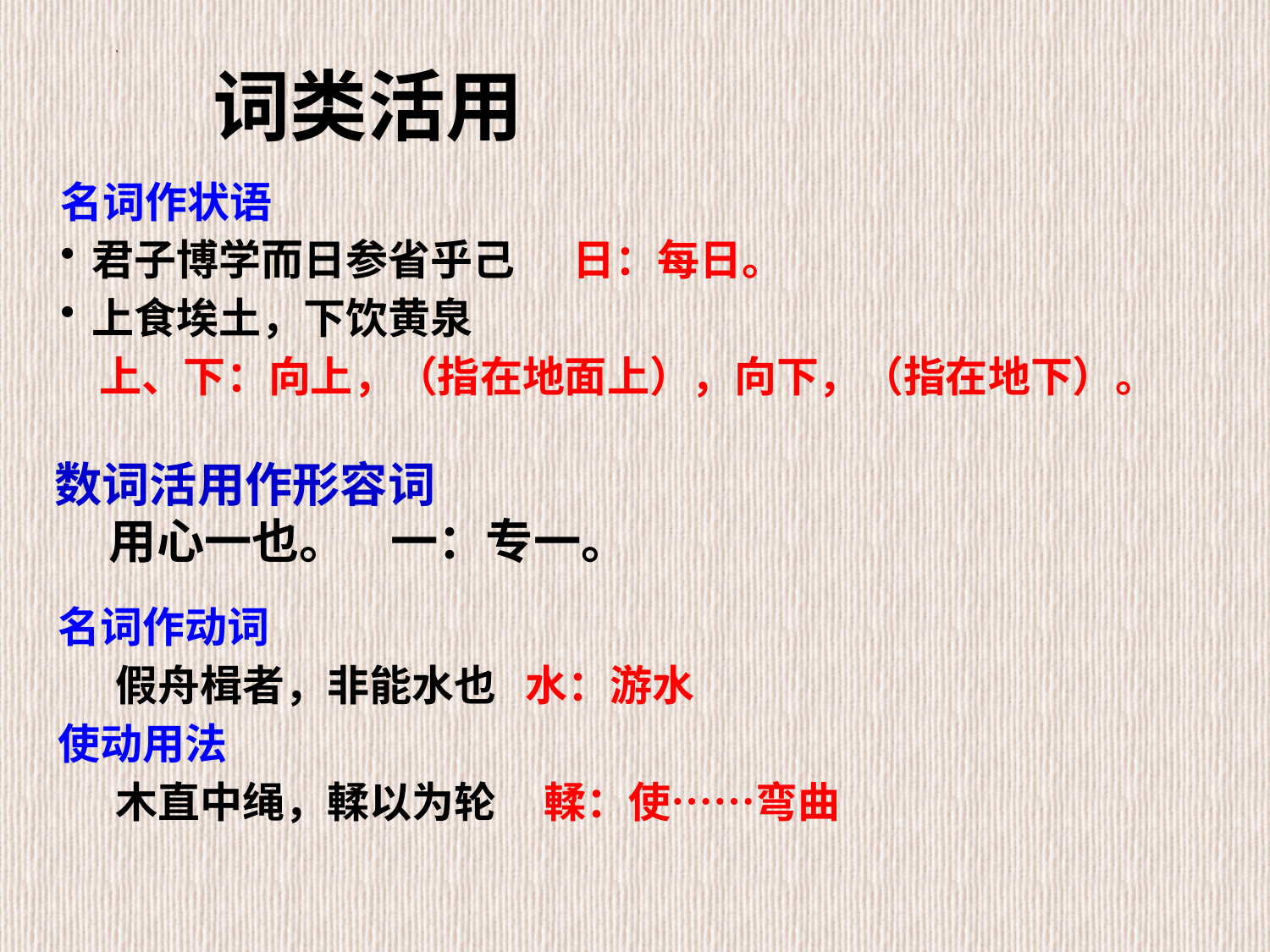

# 词类活用
名词作状语
君子博学而日参省乎己      日：每日。
上食埃土，下饮黄泉
   上、下：向上，（指在地面上），向下，（指在地下）。

数词活用作形容词
    用心一也。    一：专一。
名词作动词
     假舟楫者，非能水也   水：游水
使动用法
     木直中绳，輮以为轮     輮：使……弯曲